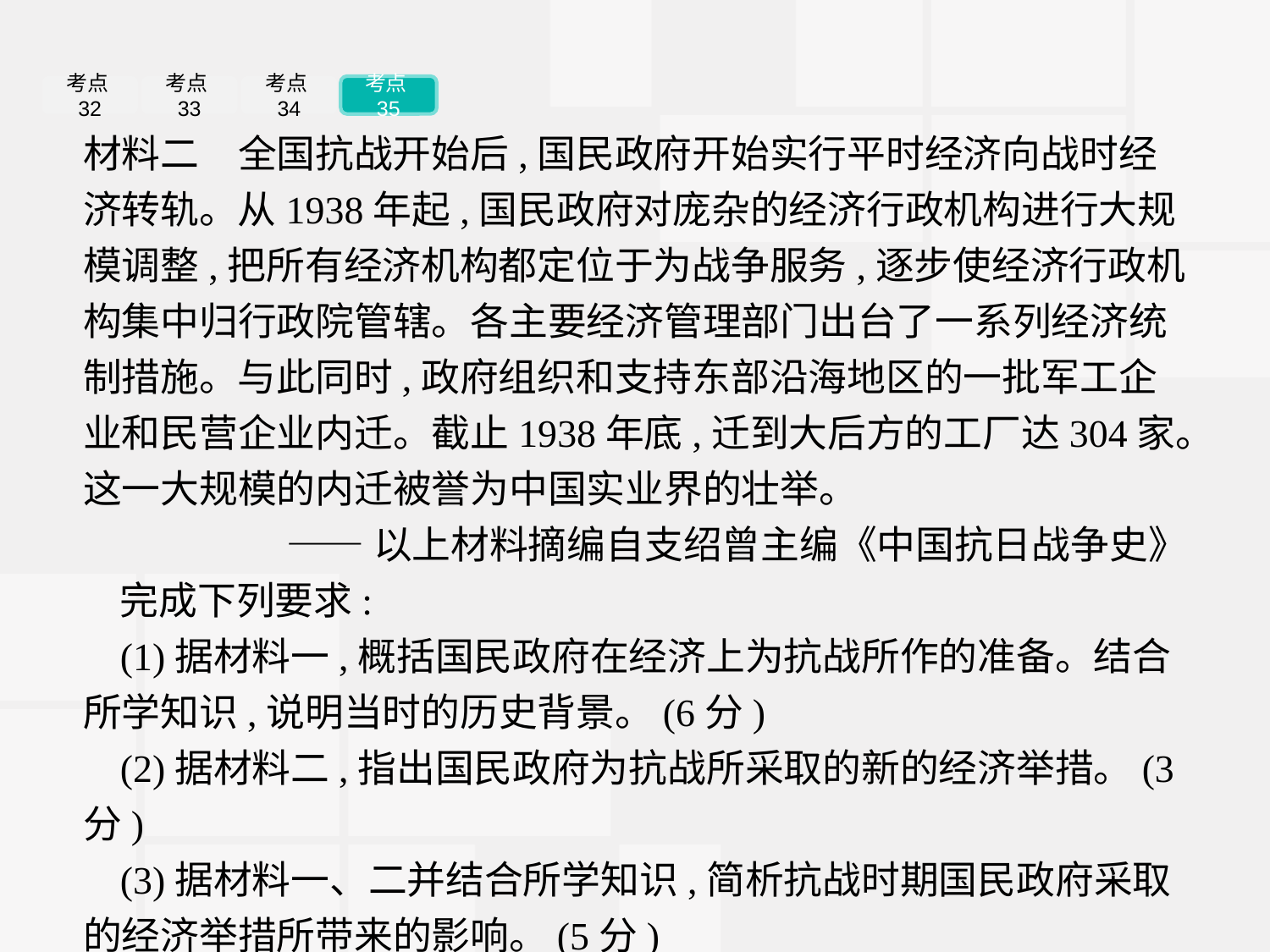

考点32
考点33
考点34
考点35
材料二　全国抗战开始后,国民政府开始实行平时经济向战时经济转轨。从1938年起,国民政府对庞杂的经济行政机构进行大规模调整,把所有经济机构都定位于为战争服务,逐步使经济行政机构集中归行政院管辖。各主要经济管理部门出台了一系列经济统制措施。与此同时,政府组织和支持东部沿海地区的一批军工企业和民营企业内迁。截止1938年底,迁到大后方的工厂达304家。这一大规模的内迁被誉为中国实业界的壮举。
——以上材料摘编自支绍曾主编《中国抗日战争史》
完成下列要求:
(1)据材料一,概括国民政府在经济上为抗战所作的准备。结合所学知识,说明当时的历史背景。(6分)
(2)据材料二,指出国民政府为抗战所采取的新的经济举措。(3分)
(3)据材料一、二并结合所学知识,简析抗战时期国民政府采取的经济举措所带来的影响。(5分)